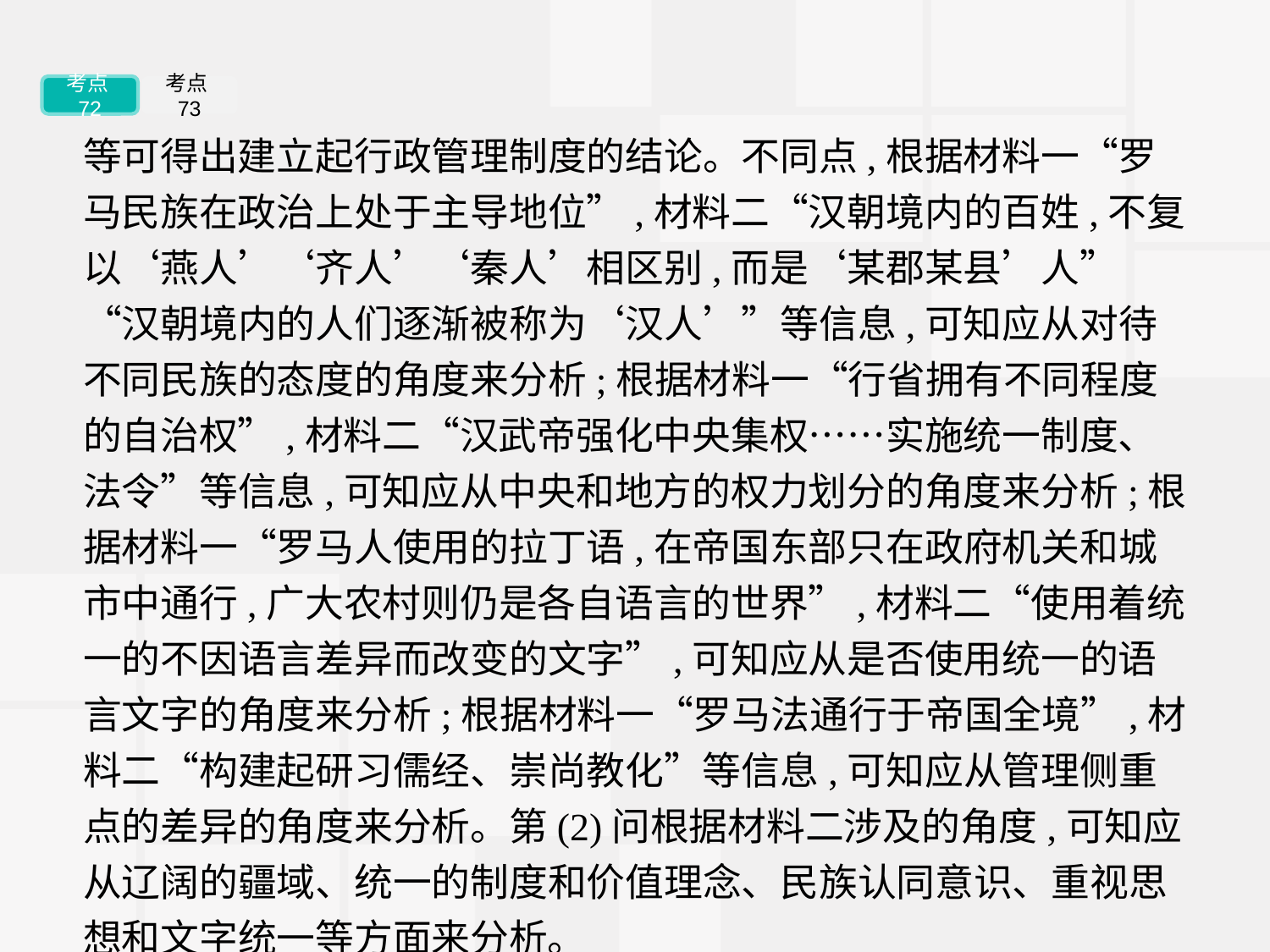

考点72
考点73
等可得出建立起行政管理制度的结论。不同点,根据材料一“罗马民族在政治上处于主导地位”,材料二“汉朝境内的百姓,不复以‘燕人’‘齐人’‘秦人’相区别,而是‘某郡某县’人”“汉朝境内的人们逐渐被称为‘汉人’”等信息,可知应从对待不同民族的态度的角度来分析;根据材料一“行省拥有不同程度的自治权”,材料二“汉武帝强化中央集权……实施统一制度、法令”等信息,可知应从中央和地方的权力划分的角度来分析;根据材料一“罗马人使用的拉丁语,在帝国东部只在政府机关和城市中通行,广大农村则仍是各自语言的世界”,材料二“使用着统一的不因语言差异而改变的文字”,可知应从是否使用统一的语言文字的角度来分析;根据材料一“罗马法通行于帝国全境”,材料二“构建起研习儒经、崇尚教化”等信息,可知应从管理侧重点的差异的角度来分析。第(2)问根据材料二涉及的角度,可知应从辽阔的疆域、统一的制度和价值理念、民族认同意识、重视思想和文字统一等方面来分析。